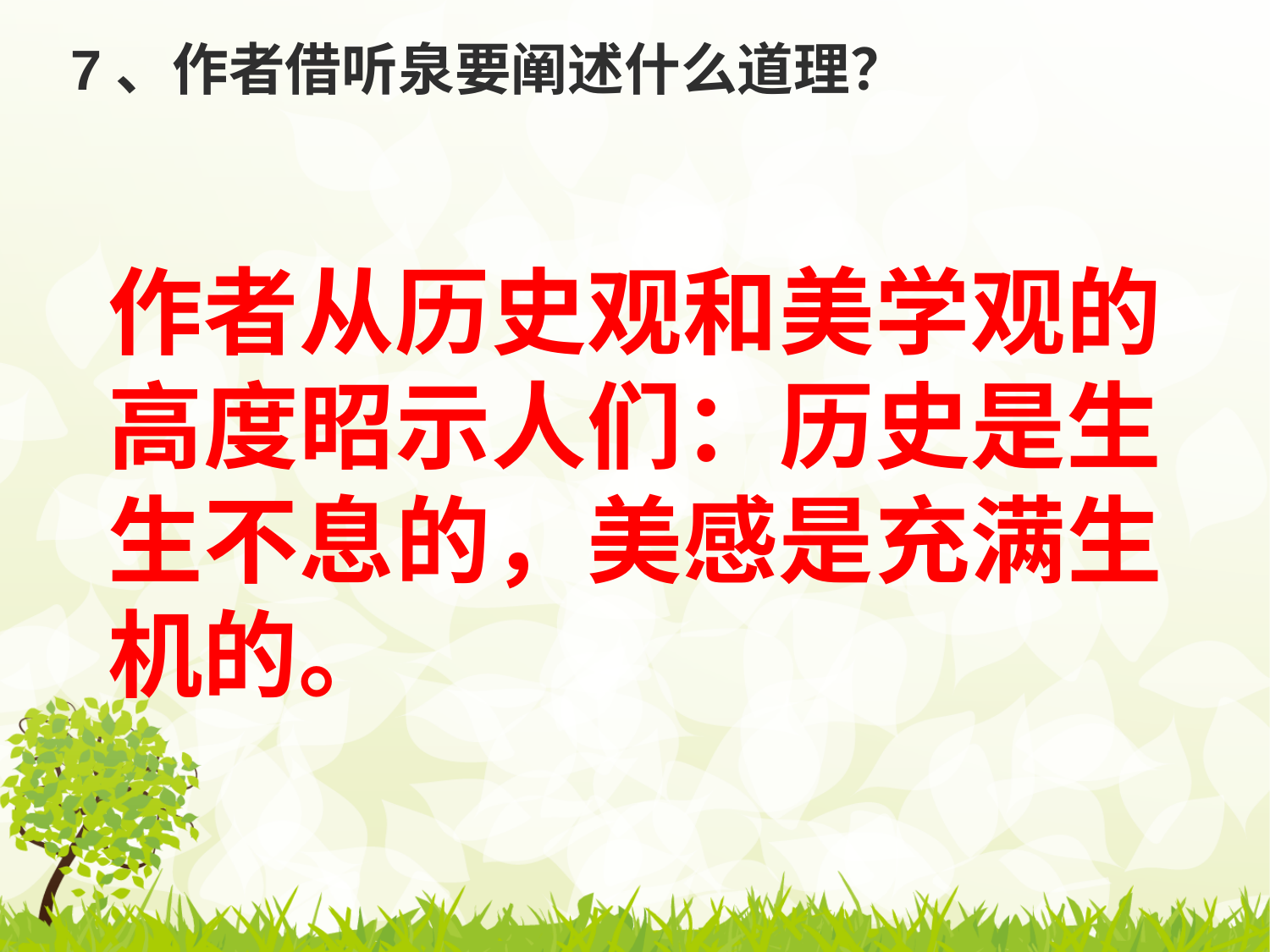

# 7、作者借听泉要阐述什么道理？
作者从历史观和美学观的高度昭示人们：历史是生生不息的，美感是充满生机的。